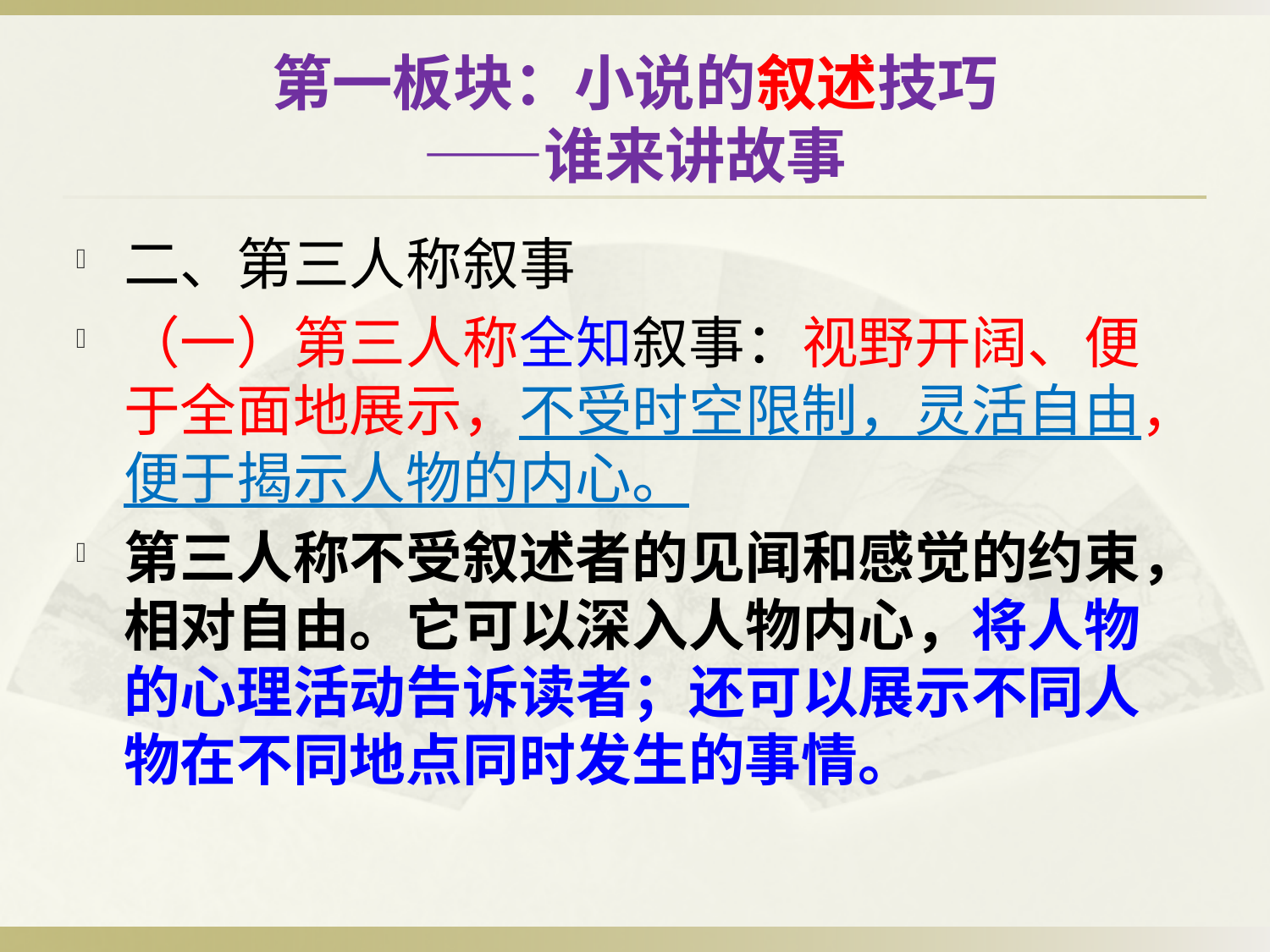

# 第一板块：小说的叙述技巧 ——谁来讲故事
二、第三人称叙事
（一）第三人称全知叙事：视野开阔、便于全面地展示，不受时空限制，灵活自由，便于揭示人物的内心。
第三人称不受叙述者的见闻和感觉的约束，相对自由。它可以深入人物内心，将人物的心理活动告诉读者；还可以展示不同人物在不同地点同时发生的事情。